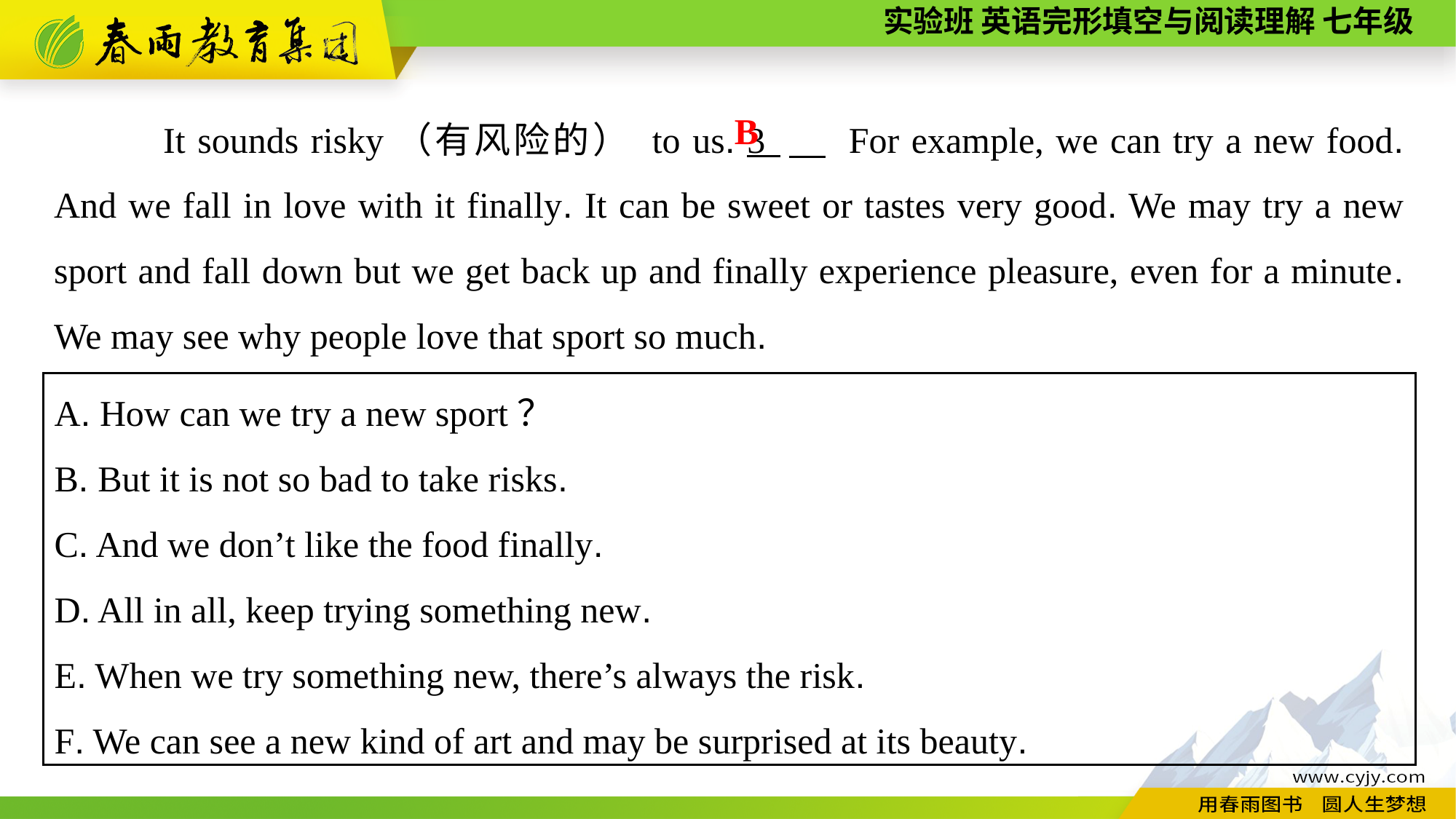

It sounds risky（有风险的） to us. 3 　 For example, we can try a new food. And we fall in love with it finally. It can be sweet or tastes very good. We may try a new sport and fall down but we get back up and finally experience pleasure, even for a minute. We may see why people love that sport so much.
B
A. How can we try a new sport？
B. But it is not so bad to take risks.
C. And we don’t like the food finally.
D. All in all, keep trying something new.
E. When we try something new, there’s always the risk.
F. We can see a new kind of art and may be surprised at its beauty.